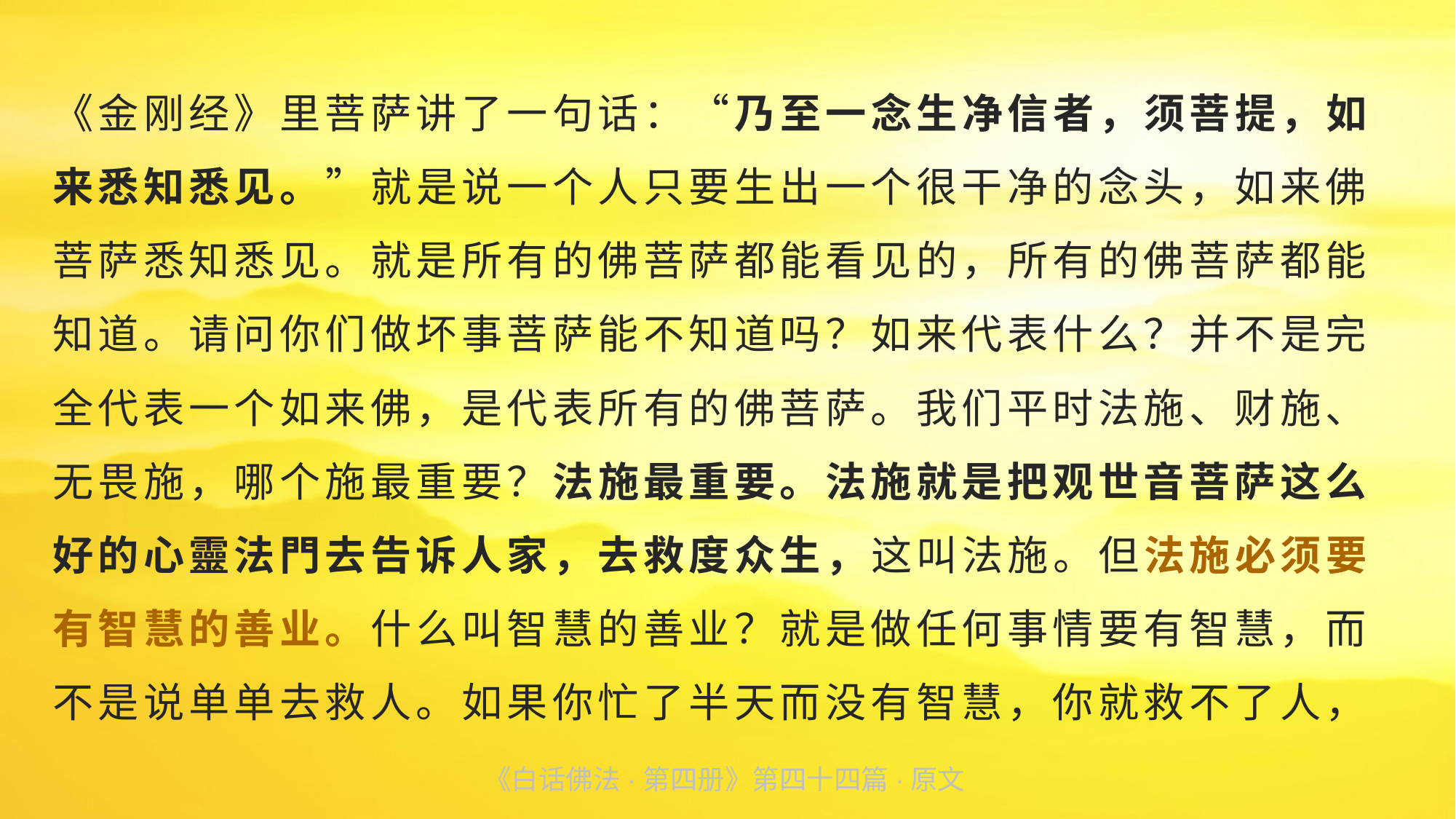

《金刚经》里菩萨讲了一句话：“乃至一念生净信者，须菩提，如来悉知悉见。”就是说一个人只要生出一个很干净的念头，如来佛菩萨悉知悉见。就是所有的佛菩萨都能看见的，所有的佛菩萨都能知道。请问你们做坏事菩萨能不知道吗？如来代表什么？并不是完全代表一个如来佛，是代表所有的佛菩萨。我们平时法施、财施、无畏施，哪个施最重要？法施最重要。法施就是把观世音菩萨这么好的心靈法門去告诉人家，去救度众生，这叫法施。但法施必须要有智慧的善业。什么叫智慧的善业？就是做任何事情要有智慧，而不是说单单去救人。如果你忙了半天而没有智慧，你就救不了人，
《白话佛法·第四册》第四十四篇·原文